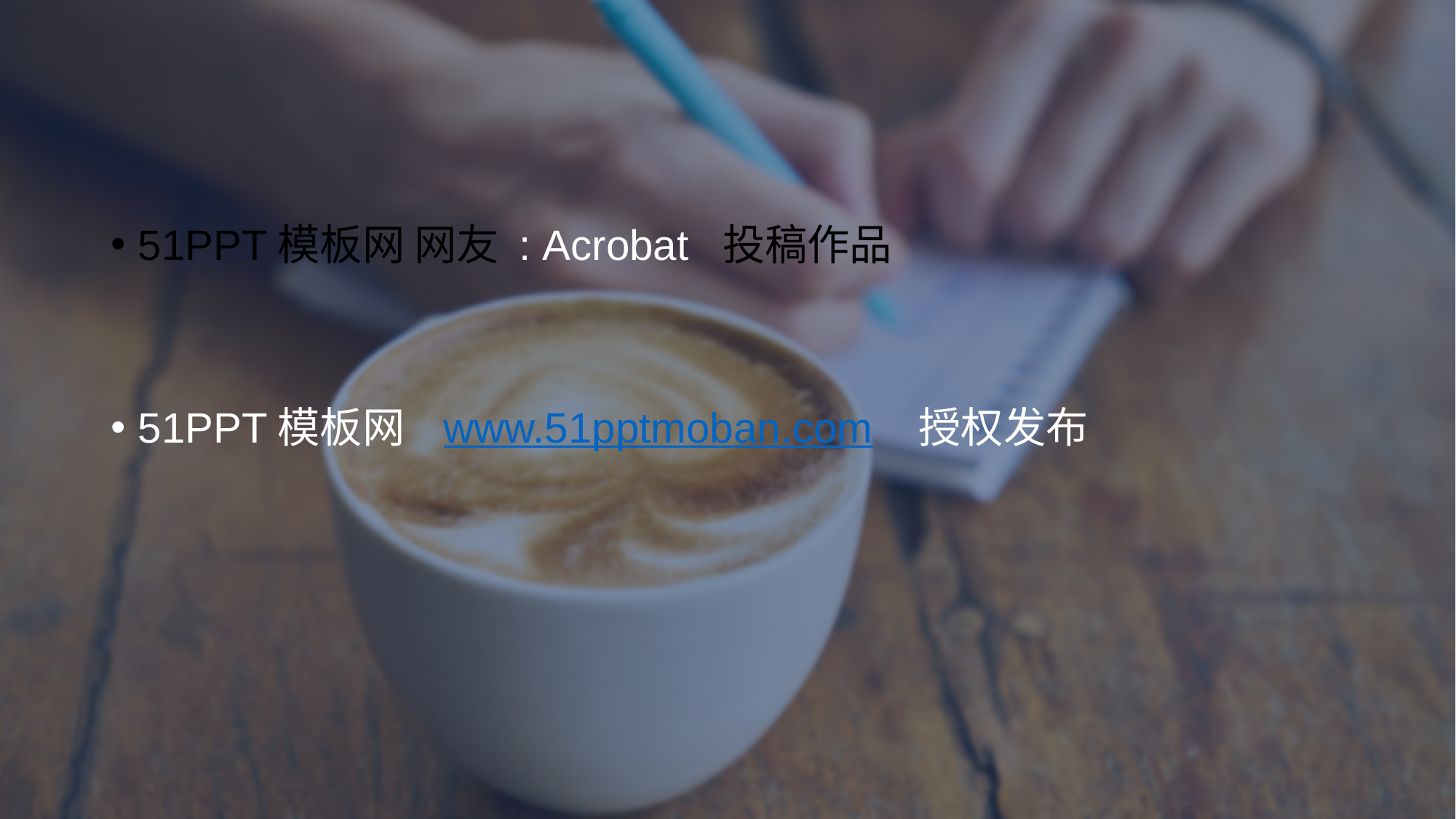

#
51PPT模板网 网友 : Acrobat  投稿作品

51PPT模板网   www.51pptmoban.com   授权发布